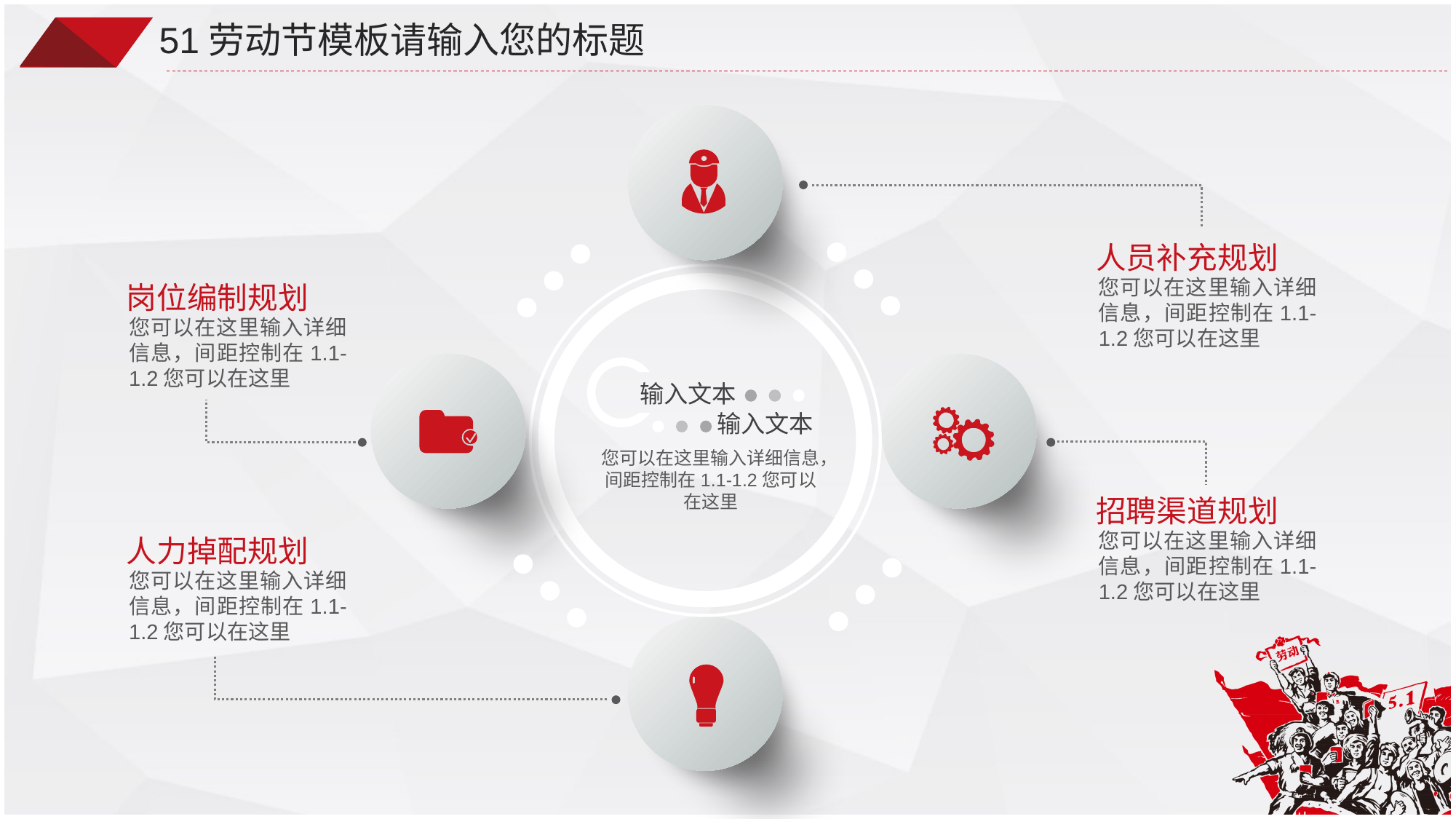

51劳动节模板请输入您的标题

输入文本

输入文本

您可以在这里输入详细信息，间距控制在1.1-1.2您可以在这里

人员补充规划
您可以在这里输入详细信息，间距控制在1.1-1.2您可以在这里
岗位编制规划
您可以在这里输入详细信息，间距控制在1.1-1.2您可以在这里

招聘渠道规划
您可以在这里输入详细信息，间距控制在1.1-1.2您可以在这里
人力掉配规划
您可以在这里输入详细信息，间距控制在1.1-1.2您可以在这里